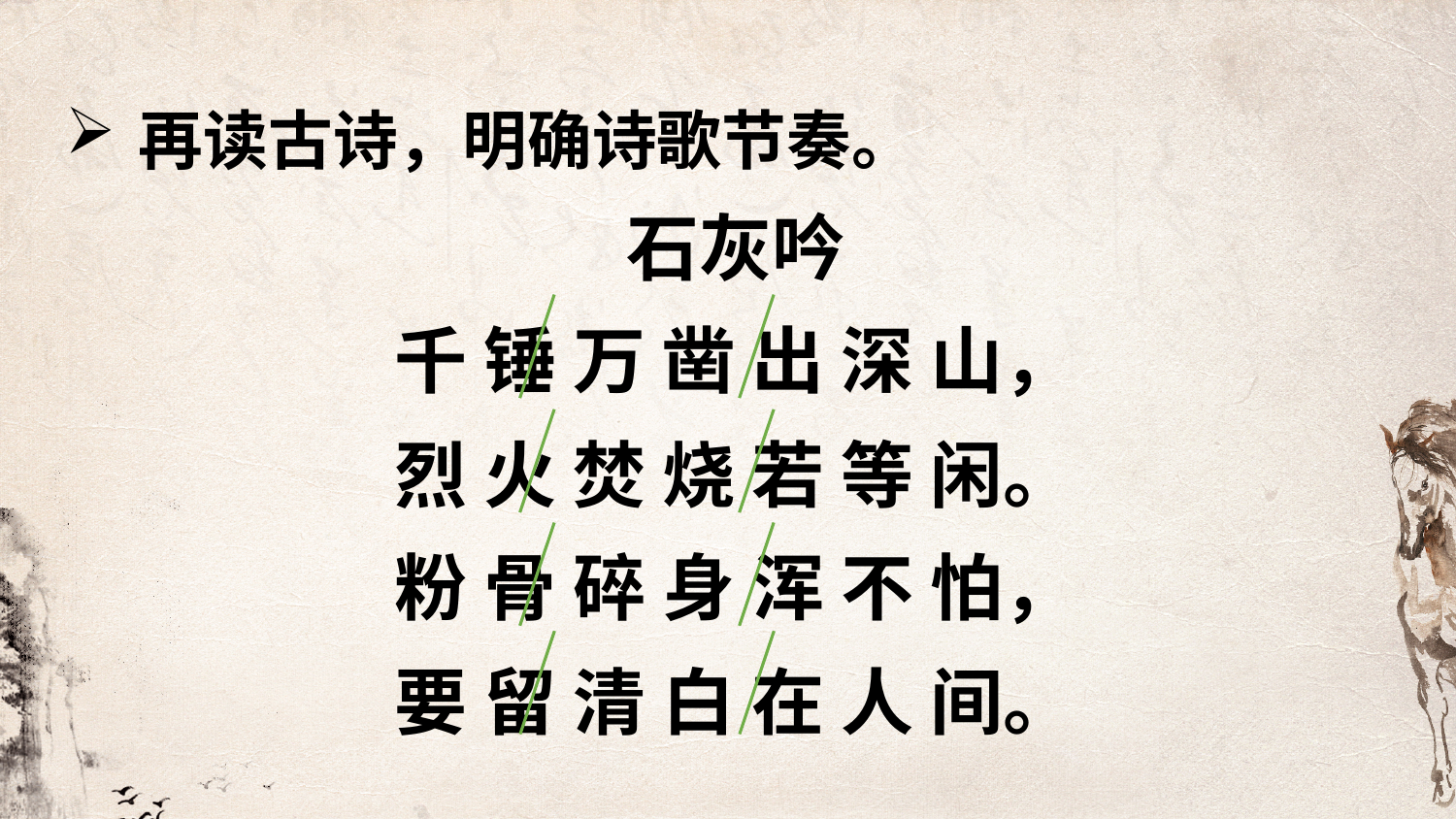

再读古诗，明确诗歌节奏。
石灰吟
千 锤 万 凿 出 深 山，
烈 火 焚 烧 若 等 闲。
粉 骨 碎 身 浑 不 怕，
要 留 清 白 在 人 间。